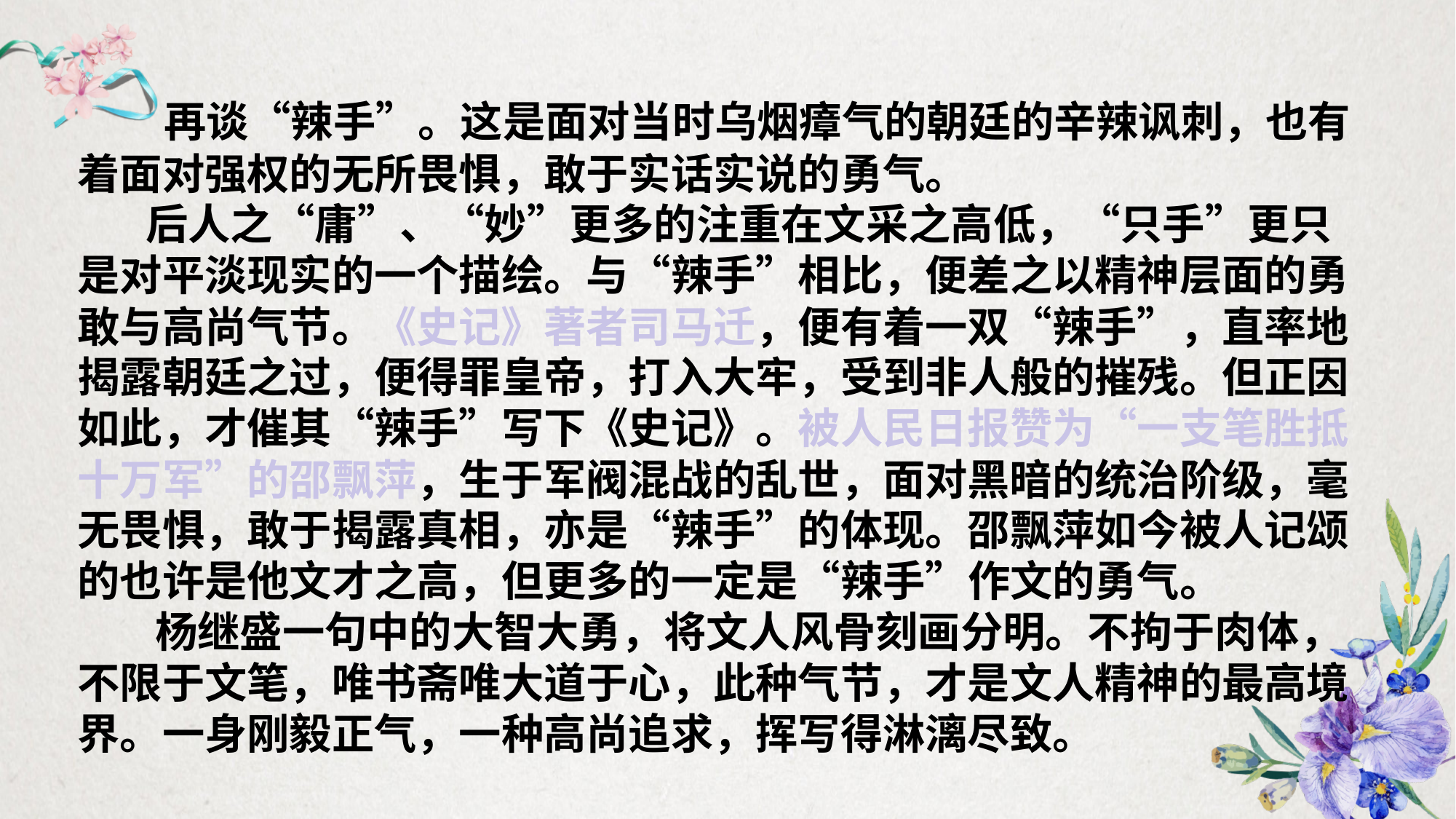

再谈“辣手”。这是面对当时乌烟瘴气的朝廷的辛辣讽刺，也有着面对强权的无所畏惧，敢于实话实说的勇气。
      后人之“庸”、“妙”更多的注重在文采之高低，“只手”更只是对平淡现实的一个描绘。与“辣手”相比，便差之以精神层面的勇敢与高尚气节。《史记》著者司马迁，便有着一双“辣手”，直率地揭露朝廷之过，便得罪皇帝，打入大牢，受到非人般的摧残。但正因如此，才催其“辣手”写下《史记》。被人民日报赞为“一支笔胜抵十万军”的邵飘萍，生于军阀混战的乱世，面对黑暗的统治阶级，毫无畏惧，敢于揭露真相，亦是“辣手”的体现。邵飘萍如今被人记颂的也许是他文才之高，但更多的一定是“辣手”作文的勇气。
       杨继盛一句中的大智大勇，将文人风骨刻画分明。不拘于肉体，不限于文笔，唯书斋唯大道于心，此种气节，才是文人精神的最高境界。一身刚毅正气，一种高尚追求，挥写得淋漓尽致。